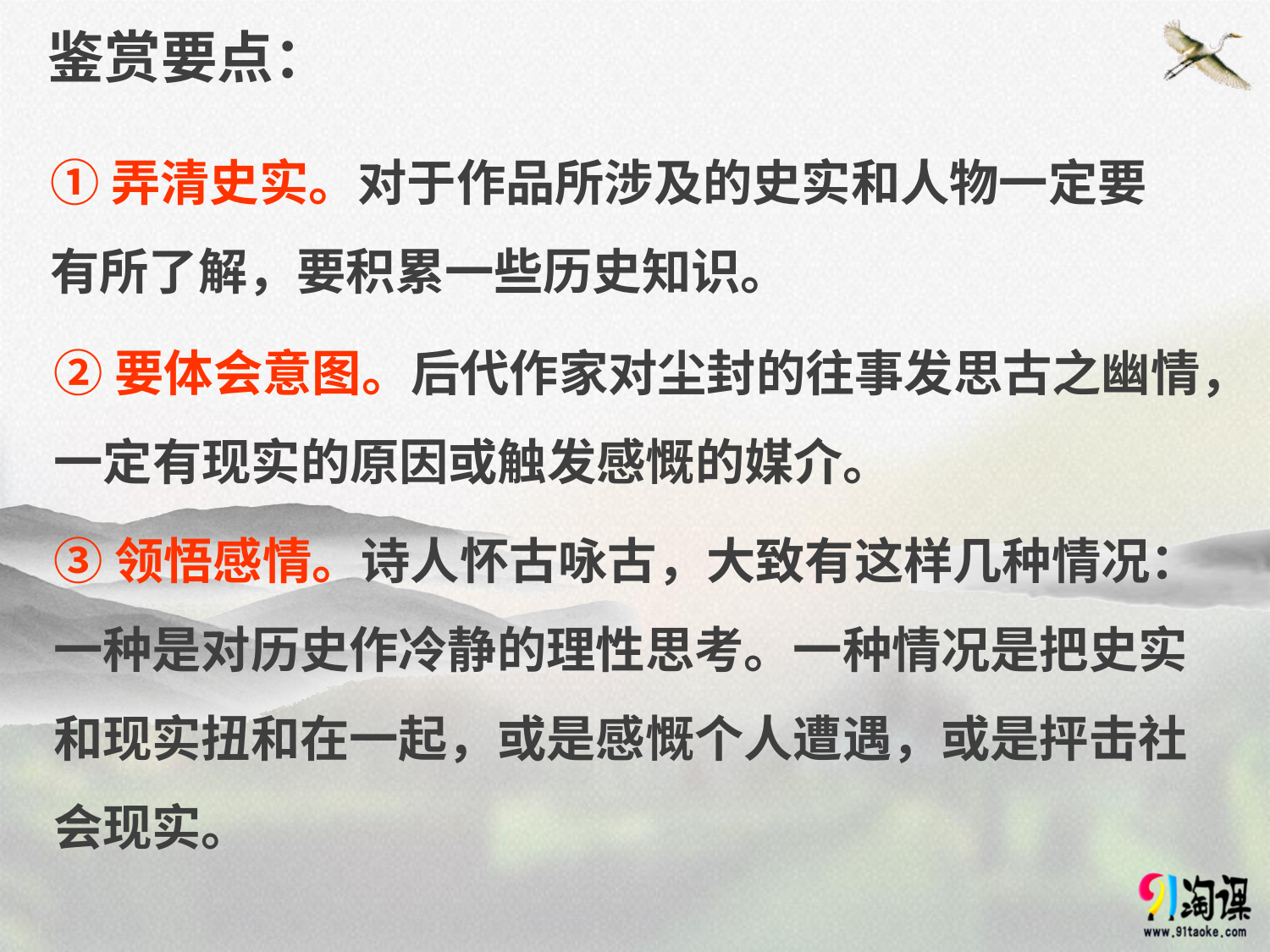

鉴赏要点：
①弄清史实。对于作品所涉及的史实和人物一定要有所了解，要积累一些历史知识。
②要体会意图。后代作家对尘封的往事发思古之幽情，一定有现实的原因或触发感慨的媒介。
③领悟感情。诗人怀古咏古，大致有这样几种情况：一种是对历史作冷静的理性思考。一种情况是把史实和现实扭和在一起，或是感慨个人遭遇，或是抨击社会现实。